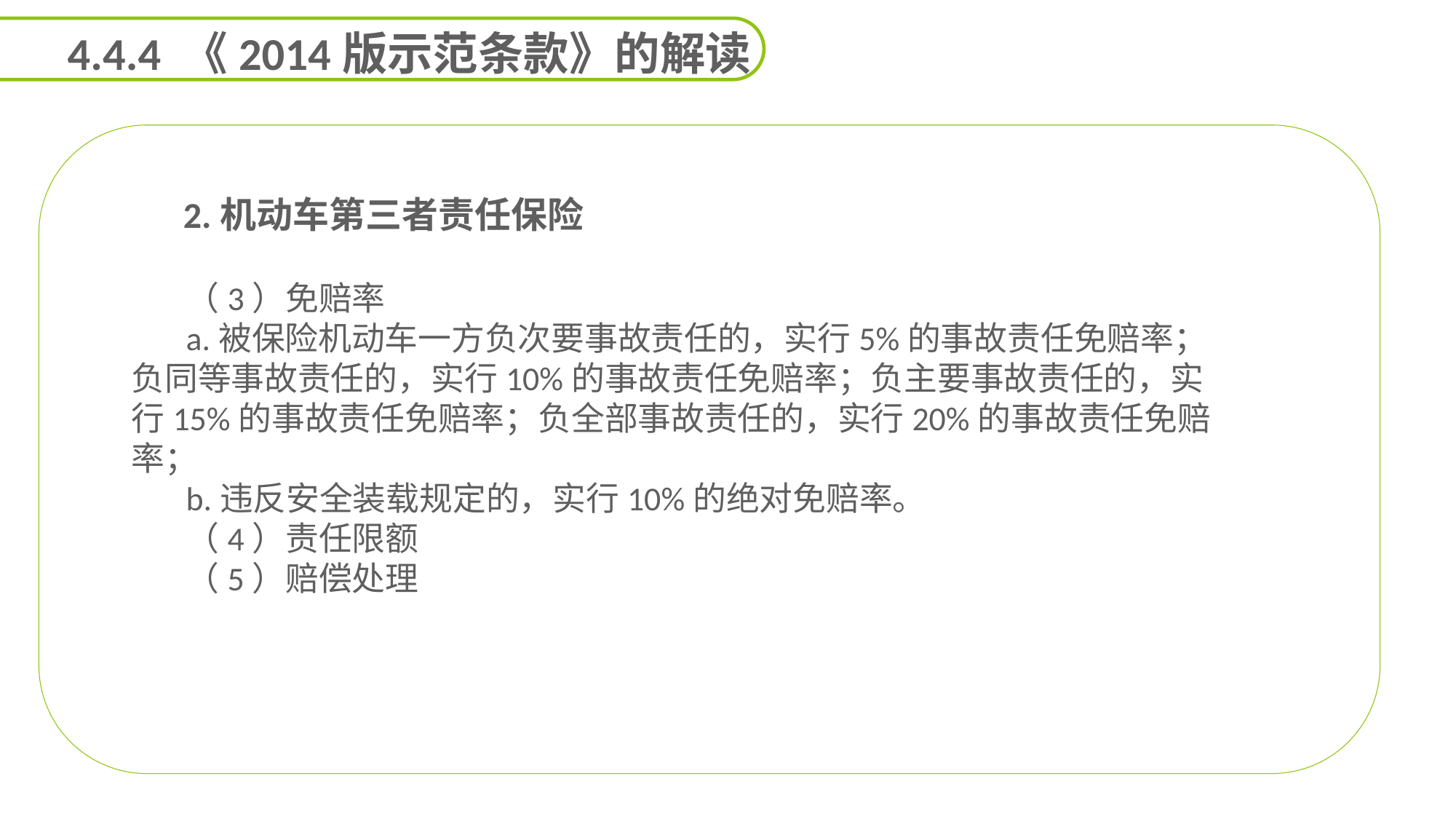

4.4.4 《2014版示范条款》的解读

     2.机动车第三者责任保险

（3）免赔率
a.被保险机动车一方负次要事故责任的，实行5%的事故责任免赔率；负同等事故责任的，实行10%的事故责任免赔率；负主要事故责任的，实行15%的事故责任免赔率；负全部事故责任的，实行20%的事故责任免赔率；
b.违反安全装载规定的，实行10%的绝对免赔率。
（4）责任限额
（5）赔偿处理
能力
目标
延迟符